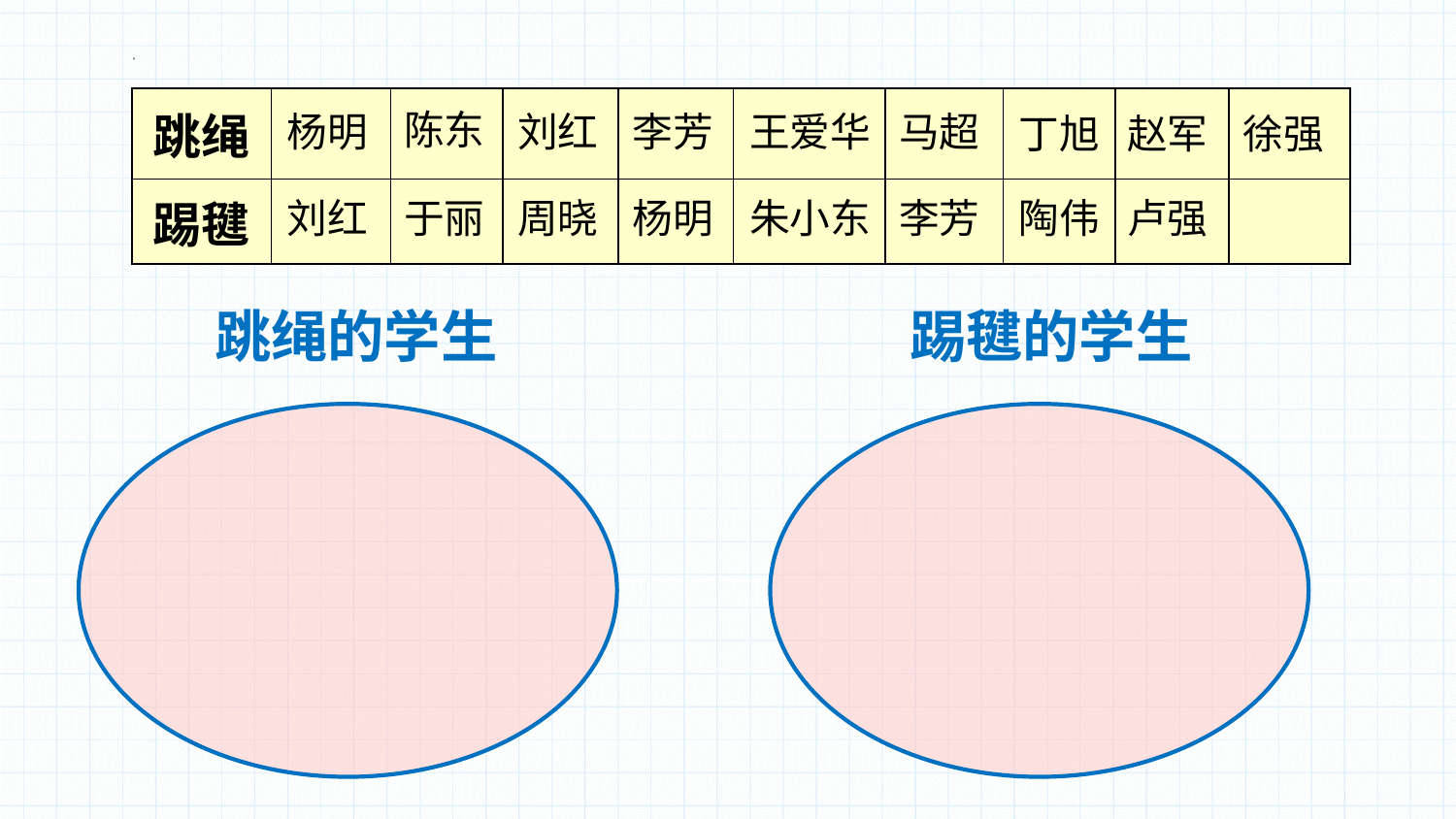

| 跳绳 |  |  |  |  |  |  |  |  |  |
| --- | --- | --- | --- | --- | --- | --- | --- | --- | --- |
| 踢毽 |  |  |  |  |  |  |  |  |  |
陈东
杨明
刘红
李芳
王爱华
马超
丁旭
赵军
徐强
刘红
杨明
于丽
周晓
朱小东
李芳
陶伟
卢强
跳绳的学生
踢毽的学生